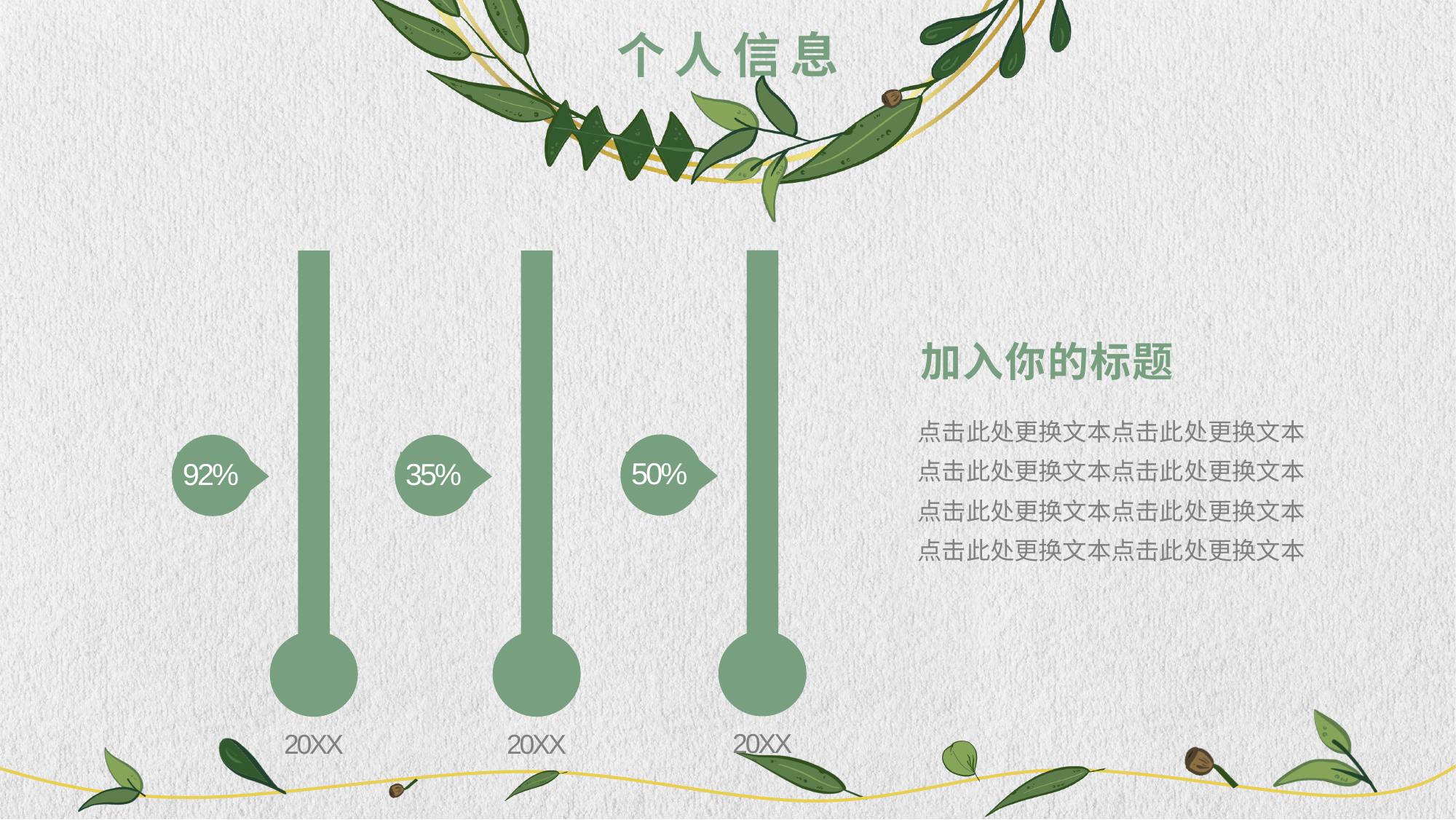

个人信息

50%
35%
92%

20XX
20XX
20XX

加入你的标题
点击此处更换文本点击此处更换文本
点击此处更换文本点击此处更换文本
点击此处更换文本点击此处更换文本
点击此处更换文本点击此处更换文本